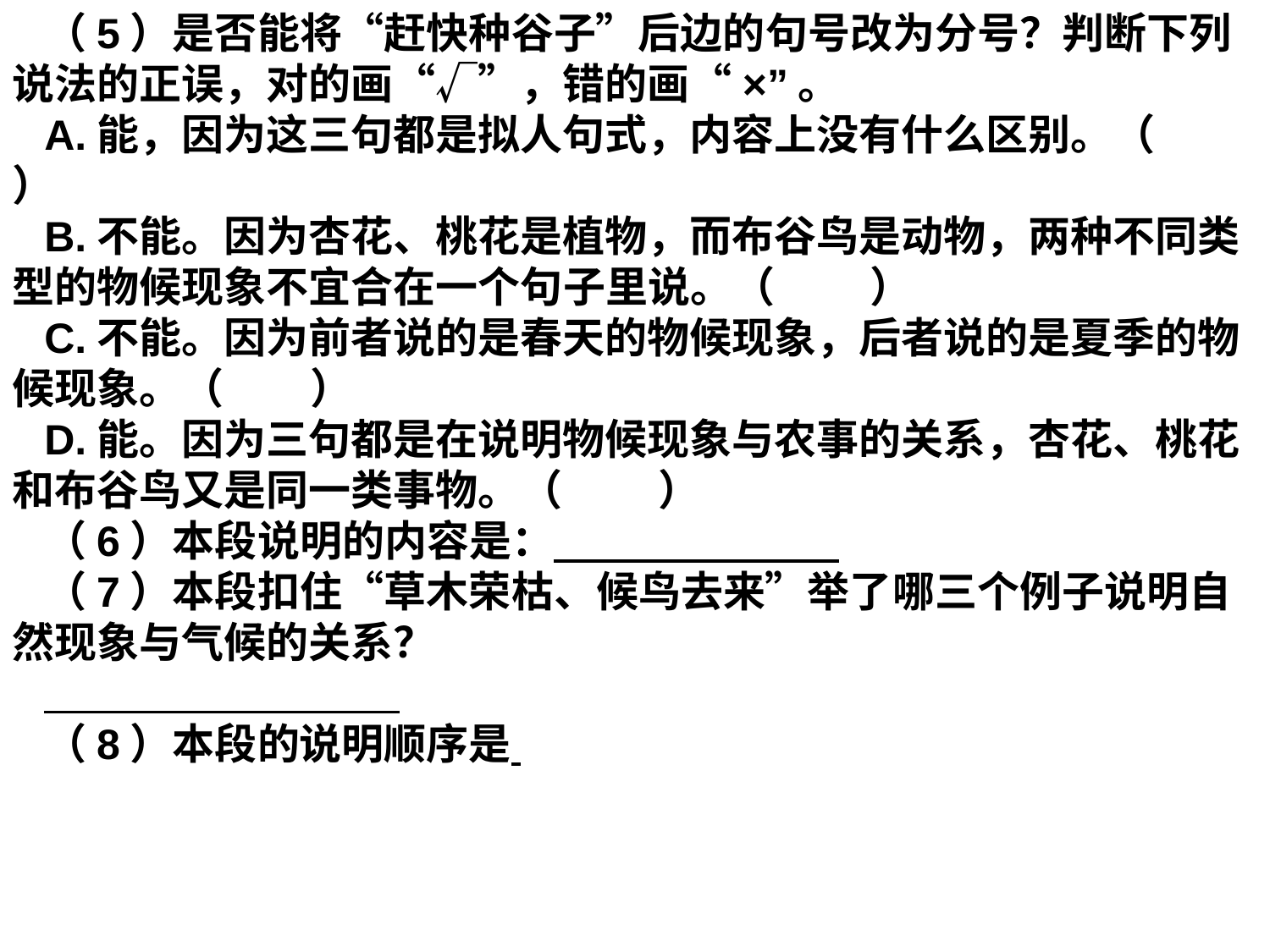

（5）是否能将“赶快种谷子”后边的句号改为分号？判断下列说法的正误，对的画“√”，错的画“×”。
A.能，因为这三句都是拟人句式，内容上没有什么区别。（           ）
B.不能。因为杏花、桃花是植物，而布谷鸟是动物，两种不同类型的物候现象不宜合在一个句子里说。（          ）
C.不能。因为前者说的是春天的物候现象，后者说的是夏季的物候现象。（         ）
D.能。因为三句都是在说明物候现象与农事的关系，杏花、桃花和布谷鸟又是同一类事物。（          ）
（6）本段说明的内容是：
（7）本段扣住“草木荣枯、候鸟去来”举了哪三个例子说明自然现象与气候的关系？

（8）本段的说明顺序是